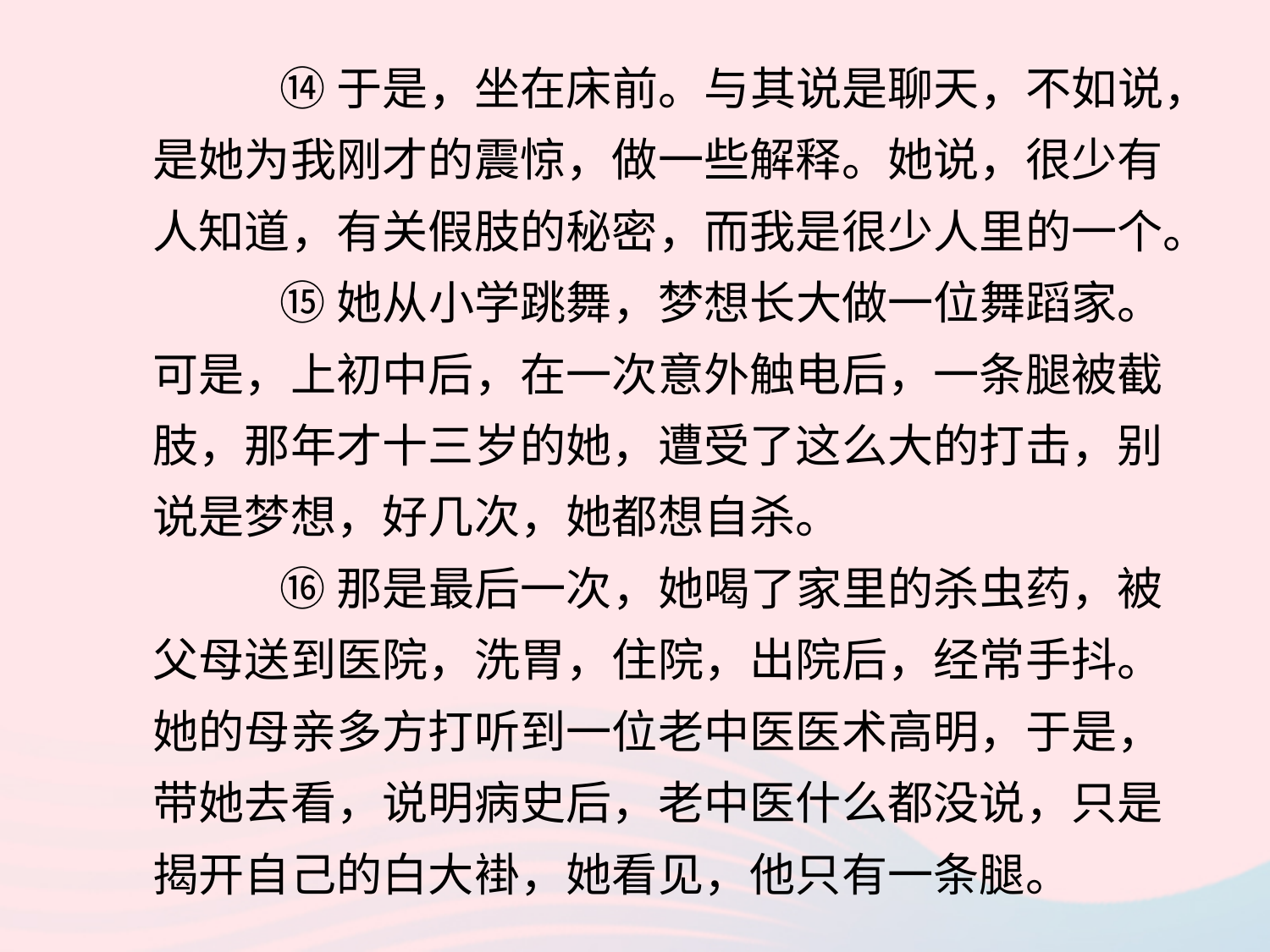

⑭于是，坐在床前。与其说是聊天，不如说，是她为我刚才的震惊，做一些解释。她说，很少有人知道，有关假肢的秘密，而我是很少人里的一个。
	⑮她从小学跳舞，梦想长大做一位舞蹈家。可是，上初中后，在一次意外触电后，一条腿被截肢，那年才十三岁的她，遭受了这么大的打击，别说是梦想，好几次，她都想自杀。
	⑯那是最后一次，她喝了家里的杀虫药，被父母送到医院，洗胃，住院，出院后，经常手抖。她的母亲多方打听到一位老中医医术高明，于是，带她去看，说明病史后，老中医什么都没说，只是揭开自己的白大褂，她看见，他只有一条腿。